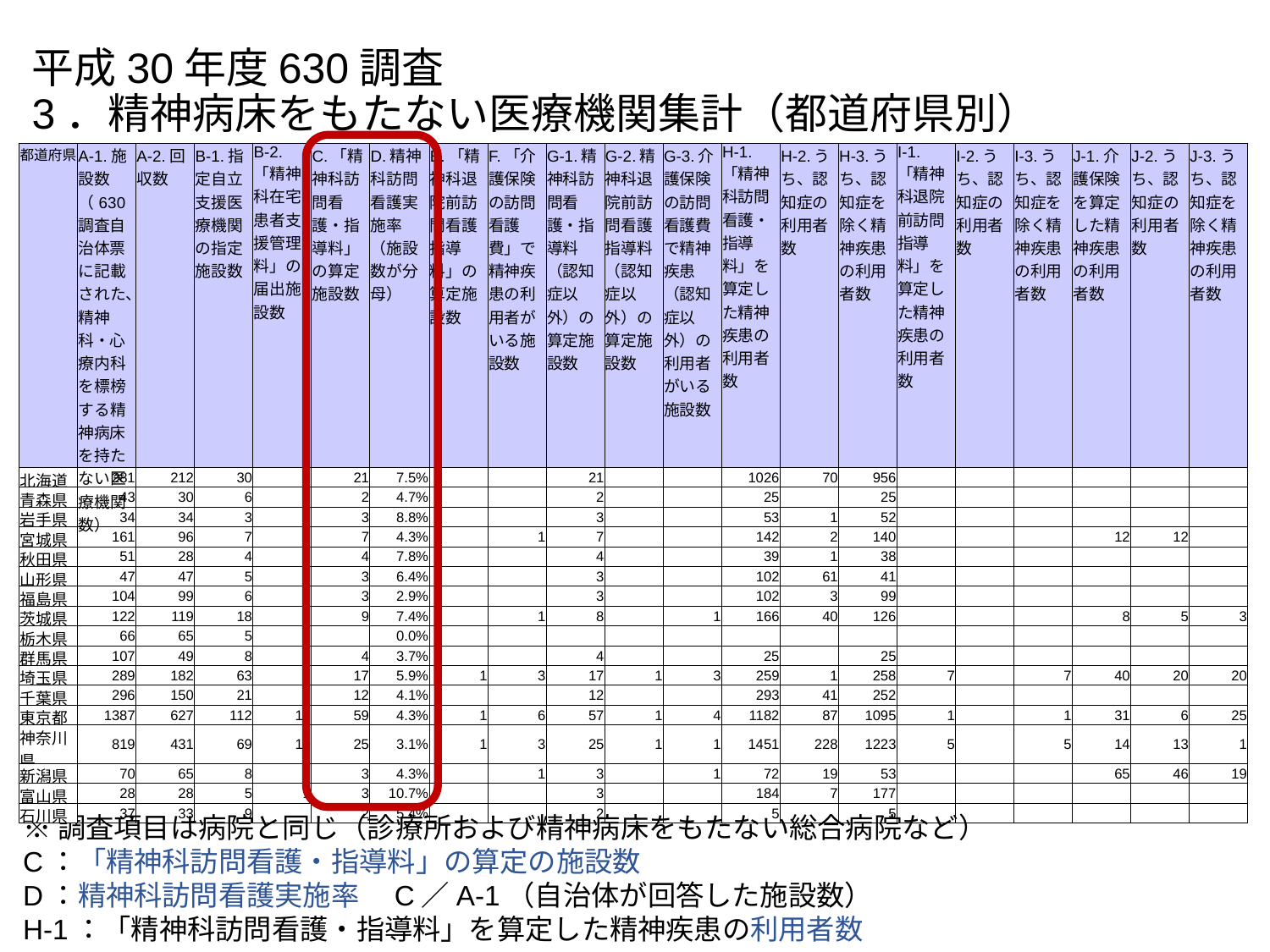

# 平成30年度630調査 3．精神病床をもたない医療機関集計（都道府県別）

| 都道府県 | A-1.施設数（630調査自治体票に記載された、精神科・心療内科を標榜する精神病床を持たない医療機関数） | A-2.回収数 | B-1.指定自立支援医療機関の指定施設数 | B-2.「精神科在宅患者支援管理料」の届出施設数 | C.「精神科訪問看護・指導料」の算定施設数 | D.精神科訪問看護実施率（施設数が分母） | E.「精神科退院前訪問看護指導料」の算定施設数 | F.「介護保険の訪問看護費」で精神疾患の利用者がいる施設数 | G-1.精神科訪問看護・指導料（認知症以外）の算定施設数 | G-2.精神科退院前訪問看護指導料（認知症以外）の算定施設数 | G-3.介護保険の訪問看護費で精神疾患（認知症以外）の利用者がいる施設数 | H-1.「精神科訪問看護・指導料」を算定した精神疾患の利用者数 | H-2.うち、認知症の利用者数 | H-3.うち、認知症を除く精神疾患の利用者数 | I-1.「精神科退院前訪問指導料」を算定した精神疾患の利用者数 | I-2.うち、認知症の利用者数 | I-3.うち、認知症を除く精神疾患の利用者数 | J-1.介護保険を算定した精神疾患の利用者数 | J-2.うち、認知症の利用者数 | J-3.うち、認知症を除く精神疾患の利用者数 |
| --- | --- | --- | --- | --- | --- | --- | --- | --- | --- | --- | --- | --- | --- | --- | --- | --- | --- | --- | --- | --- |
| 北海道 | 281 | 212 | 30 | 5 | 21 | 7.5% |  |  | 21 |  |  | 1026 | 70 | 956 |  |  |  |  |  |  |
| 青森県 | 43 | 30 | 6 |  | 2 | 4.7% |  |  | 2 |  |  | 25 |  | 25 |  |  |  |  |  |  |
| 岩手県 | 34 | 34 | 3 |  | 3 | 8.8% |  |  | 3 |  |  | 53 | 1 | 52 |  |  |  |  |  |  |
| 宮城県 | 161 | 96 | 7 | 2 | 7 | 4.3% |  | 1 | 7 |  |  | 142 | 2 | 140 |  |  |  | 12 | 12 |  |
| 秋田県 | 51 | 28 | 4 |  | 4 | 7.8% |  |  | 4 |  |  | 39 | 1 | 38 |  |  |  |  |  |  |
| 山形県 | 47 | 47 | 5 |  | 3 | 6.4% |  |  | 3 |  |  | 102 | 61 | 41 |  |  |  |  |  |  |
| 福島県 | 104 | 99 | 6 |  | 3 | 2.9% |  |  | 3 |  |  | 102 | 3 | 99 |  |  |  |  |  |  |
| 茨城県 | 122 | 119 | 18 |  | 9 | 7.4% |  | 1 | 8 |  | 1 | 166 | 40 | 126 |  |  |  | 8 | 5 | 3 |
| 栃木県 | 66 | 65 | 5 |  |  | 0.0% |  |  |  |  |  |  |  |  |  |  |  |  |  |  |
| 群馬県 | 107 | 49 | 8 |  | 4 | 3.7% |  |  | 4 |  |  | 25 |  | 25 |  |  |  |  |  |  |
| 埼玉県 | 289 | 182 | 63 | 1 | 17 | 5.9% | 1 | 3 | 17 | 1 | 3 | 259 | 1 | 258 | 7 |  | 7 | 40 | 20 | 20 |
| 千葉県 | 296 | 150 | 21 | 3 | 12 | 4.1% |  |  | 12 |  |  | 293 | 41 | 252 |  |  |  |  |  |  |
| 東京都 | 1387 | 627 | 112 | 16 | 59 | 4.3% | 1 | 6 | 57 | 1 | 4 | 1182 | 87 | 1095 | 1 |  | 1 | 31 | 6 | 25 |
| 神奈川県 | 819 | 431 | 69 | 10 | 25 | 3.1% | 1 | 3 | 25 | 1 | 1 | 1451 | 228 | 1223 | 5 |  | 5 | 14 | 13 | 1 |
| 新潟県 | 70 | 65 | 8 | 1 | 3 | 4.3% |  | 1 | 3 |  | 1 | 72 | 19 | 53 |  |  |  | 65 | 46 | 19 |
| 富山県 | 28 | 28 | 5 | 1 | 3 | 10.7% |  |  | 3 |  |  | 184 | 7 | 177 |  |  |  |  |  |  |
| 石川県 | 37 | 33 | 9 |  | 2 | 5.4% |  |  | 2 |  |  | 5 |  | 5 |  |  |  |  |  |  |
※調査項目は病院と同じ（診療所および精神病床をもたない総合病院など）
C：「精神科訪問看護・指導料」の算定の施設数
D：精神科訪問看護実施率　C／A-1（自治体が回答した施設数）
H-1：「精神科訪問看護・指導料」を算定した精神疾患の利用者数